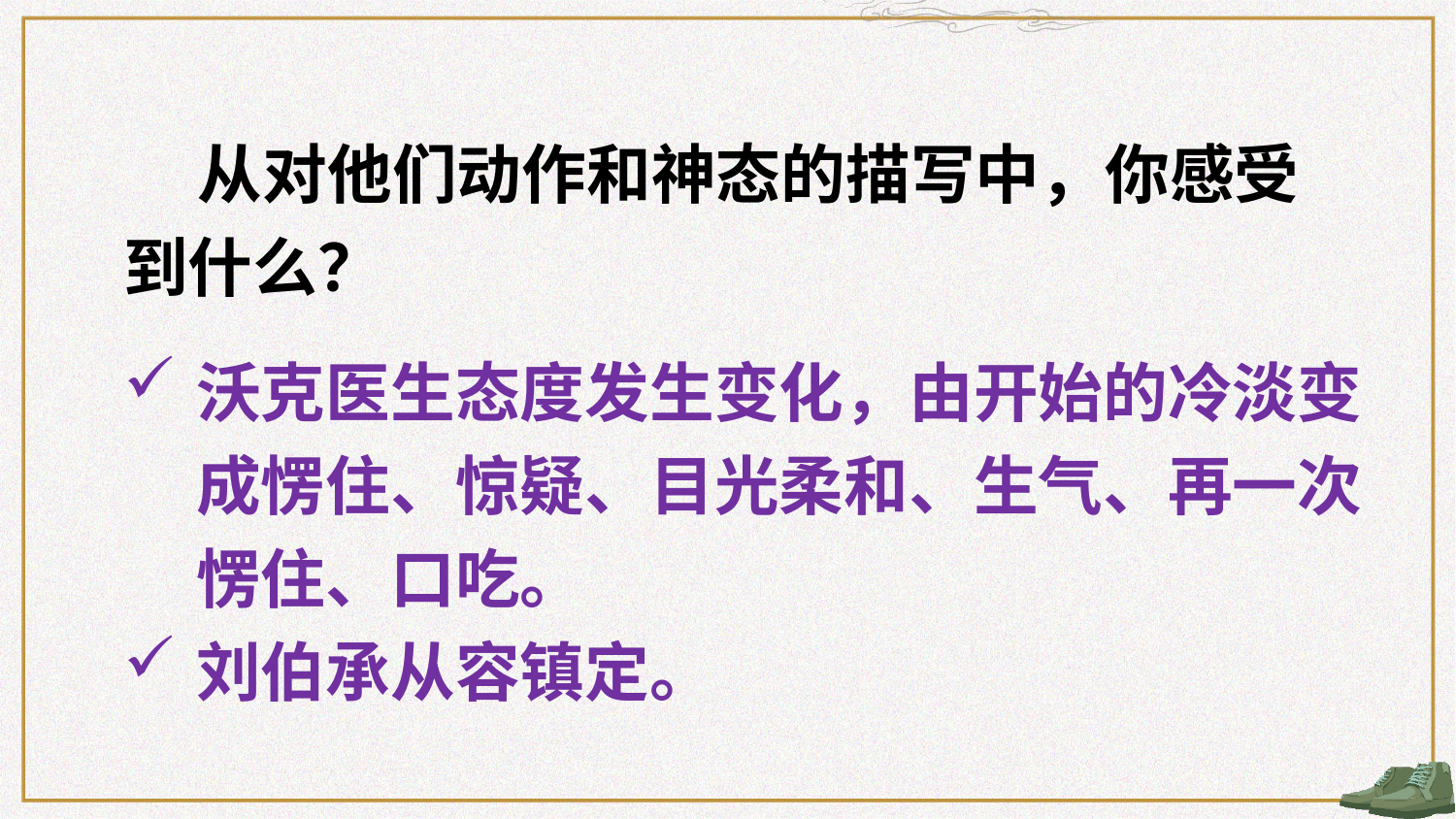

从对他们动作和神态的描写中，你感受到什么？
沃克医生态度发生变化，由开始的冷淡变成愣住、惊疑、目光柔和、生气、再一次愣住、口吃。
刘伯承从容镇定。